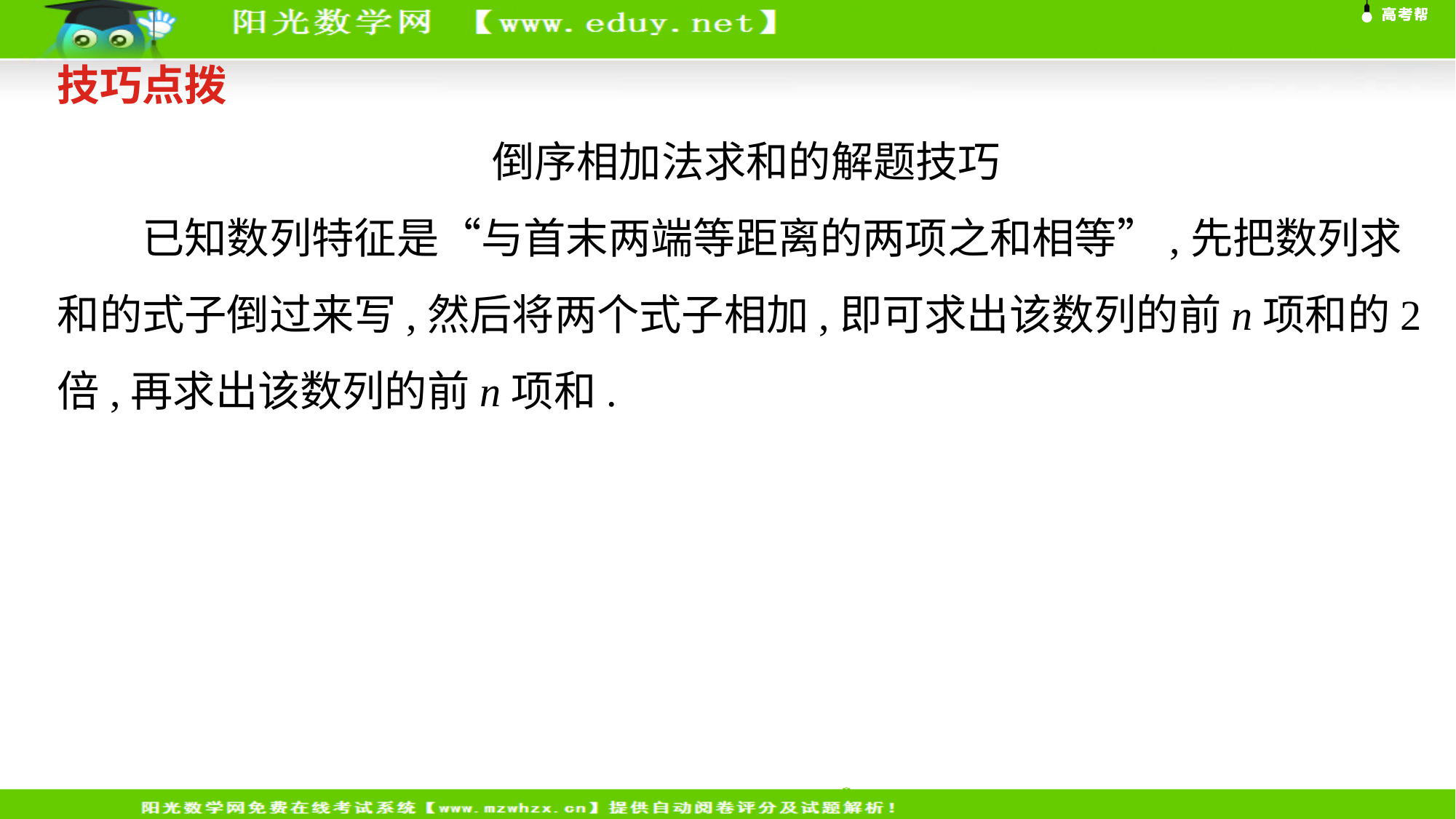

技巧点拨
倒序相加法求和的解题技巧
　　已知数列特征是“与首末两端等距离的两项之和相等”,先把数列求和的式子倒过来写,然后将两个式子相加,即可求出该数列的前n项和的2倍,再求出该数列的前n项和.